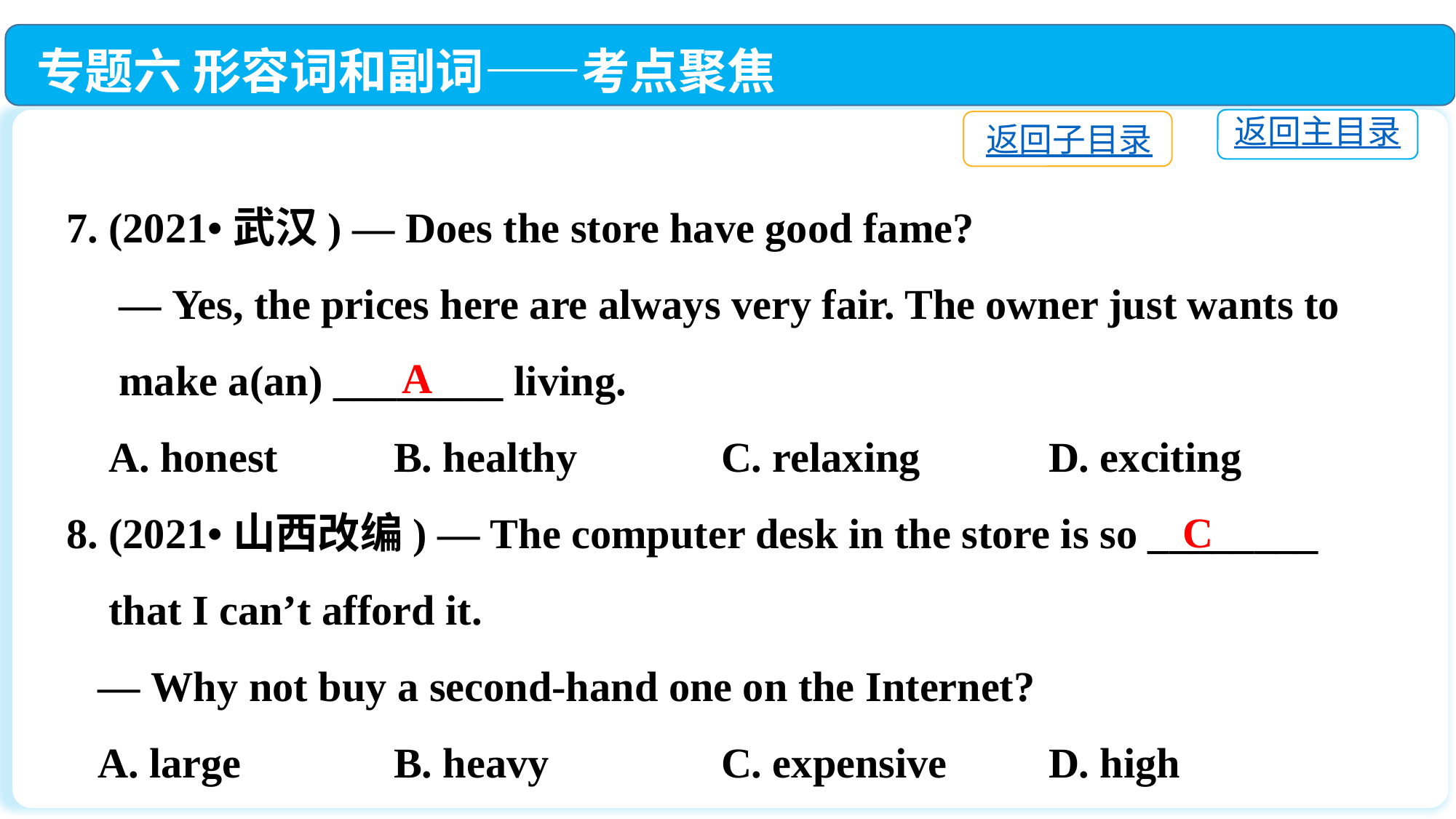

专题六 形容词和副词——考点聚焦

返回主目录

返回子目录
7. (2021•武汉) — Does the store have good fame?
     — Yes, the prices here are always very fair. The owner just wants to
     make a(an) ________ living.
    A. honest		B. healthy		C. relaxing		D. exciting
8. (2021•山西改编) — The computer desk in the store is so ________
    that I can’t afford it.
   — Why not buy a second-hand one on the Internet?
   A. large　　　	B. heavy		C. expensive　　	D. high
A
C